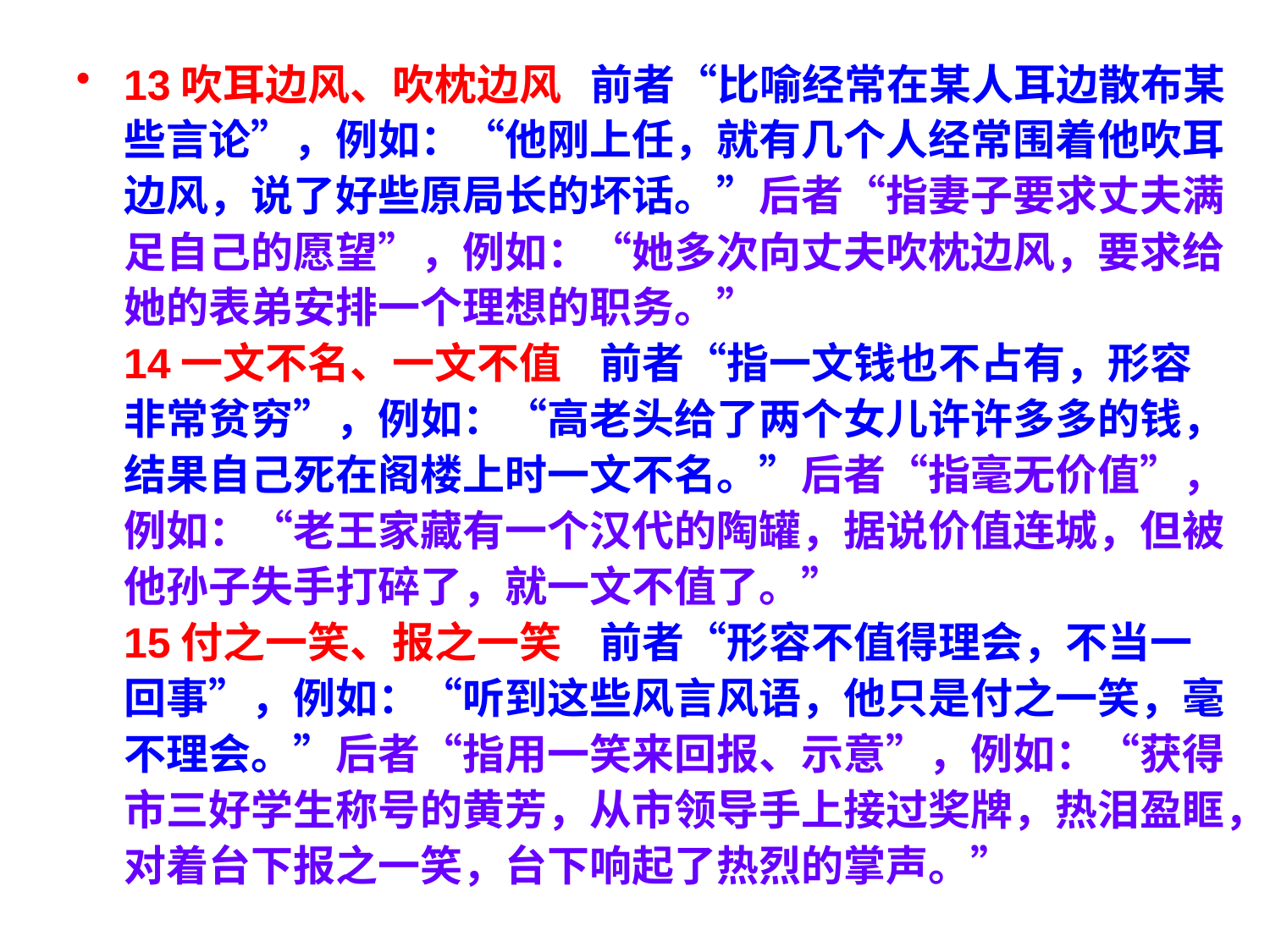

13吹耳边风、吹枕边风   前者“比喻经常在某人耳边散布某些言论”，例如：“他刚上任，就有几个人经常围着他吹耳边风，说了好些原局长的坏话。”后者“指妻子要求丈夫满足自己的愿望”，例如：“她多次向丈夫吹枕边风，要求给她的表弟安排一个理想的职务。”
14一文不名、一文不值    前者“指一文钱也不占有，形容非常贫穷”，例如：“高老头给了两个女儿许许多多的钱，结果自己死在阁楼上时一文不名。”后者“指毫无价值”，例如：“老王家藏有一个汉代的陶罐，据说价值连城，但被他孙子失手打碎了，就一文不值了。”
15付之一笑、报之一笑    前者“形容不值得理会，不当一回事”，例如：“听到这些风言风语，他只是付之一笑，毫不理会。”后者“指用一笑来回报、示意”，例如：“获得市三好学生称号的黄芳，从市领导手上接过奖牌，热泪盈眶，对着台下报之一笑，台下响起了热烈的掌声。”